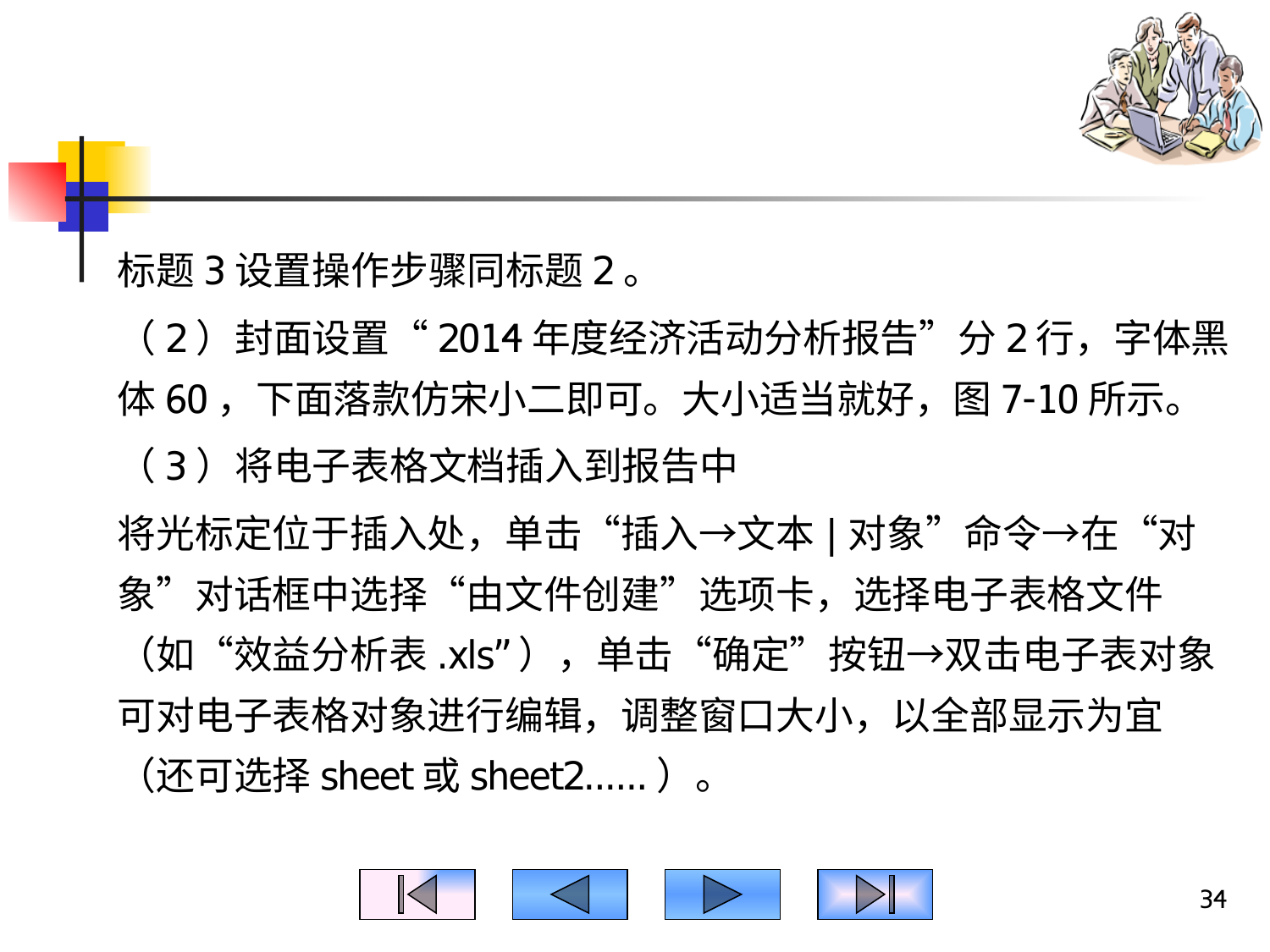

#
标题3设置操作步骤同标题2。
（2）封面设置“2014年度经济活动分析报告”分2行，字体黑体60，下面落款仿宋小二即可。大小适当就好，图7-10所示。
（3）将电子表格文档插入到报告中
将光标定位于插入处，单击“插入→文本|对象”命令→在“对象”对话框中选择“由文件创建”选项卡，选择电子表格文件（如“效益分析表.xls”），单击“确定”按钮→双击电子表对象可对电子表格对象进行编辑，调整窗口大小，以全部显示为宜（还可选择sheet或sheet2……）。

34